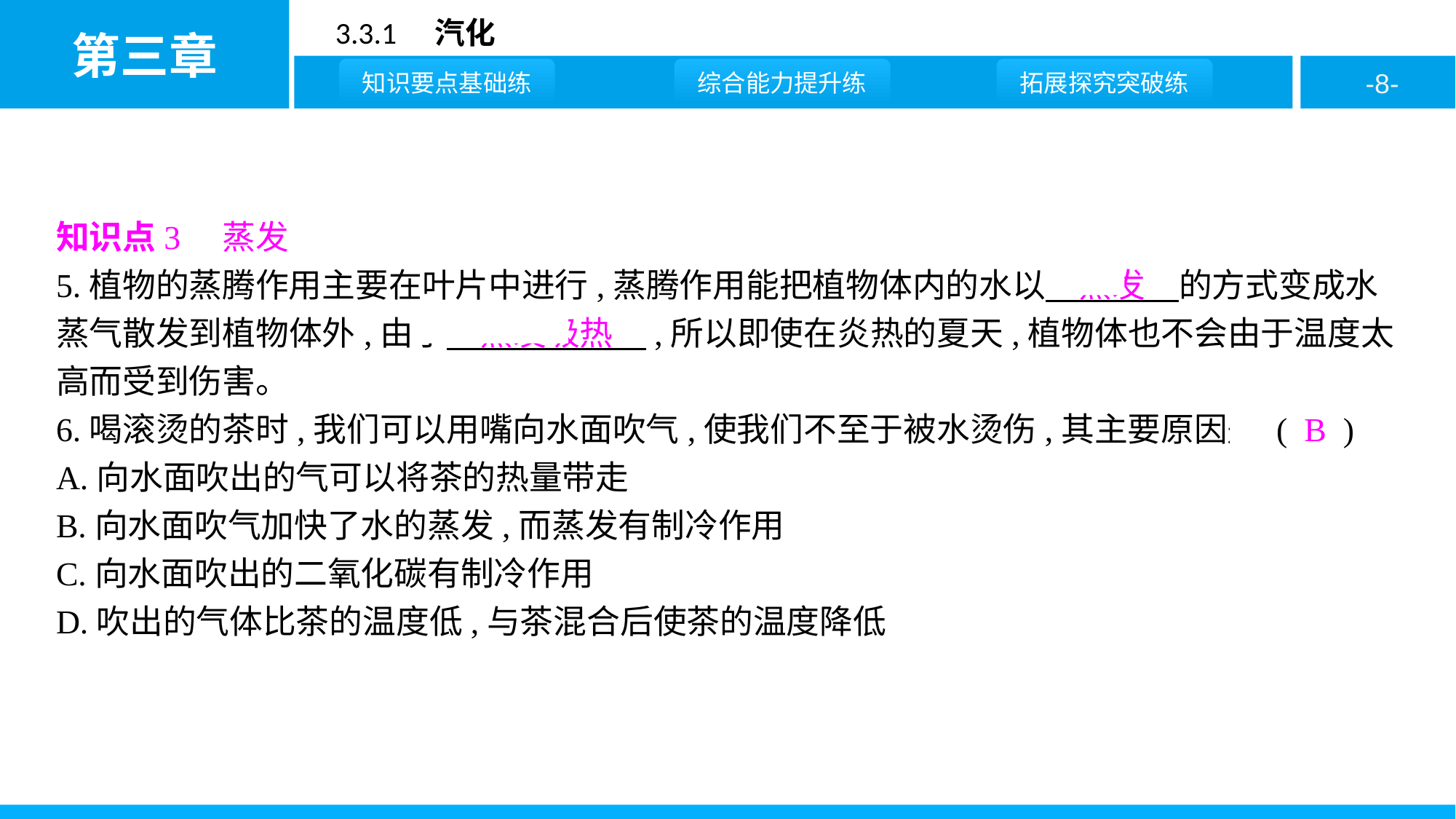

知识点3　蒸发
5.植物的蒸腾作用主要在叶片中进行,蒸腾作用能把植物体内的水以　蒸发　的方式变成水蒸气散发到植物体外,由于　蒸发吸热　,所以即使在炎热的夏天,植物体也不会由于温度太高而受到伤害。
6.喝滚烫的茶时,我们可以用嘴向水面吹气,使我们不至于被水烫伤,其主要原因是 (  B  )
A.向水面吹出的气可以将茶的热量带走
B.向水面吹气加快了水的蒸发,而蒸发有制冷作用
C.向水面吹出的二氧化碳有制冷作用
D.吹出的气体比茶的温度低,与茶混合后使茶的温度降低